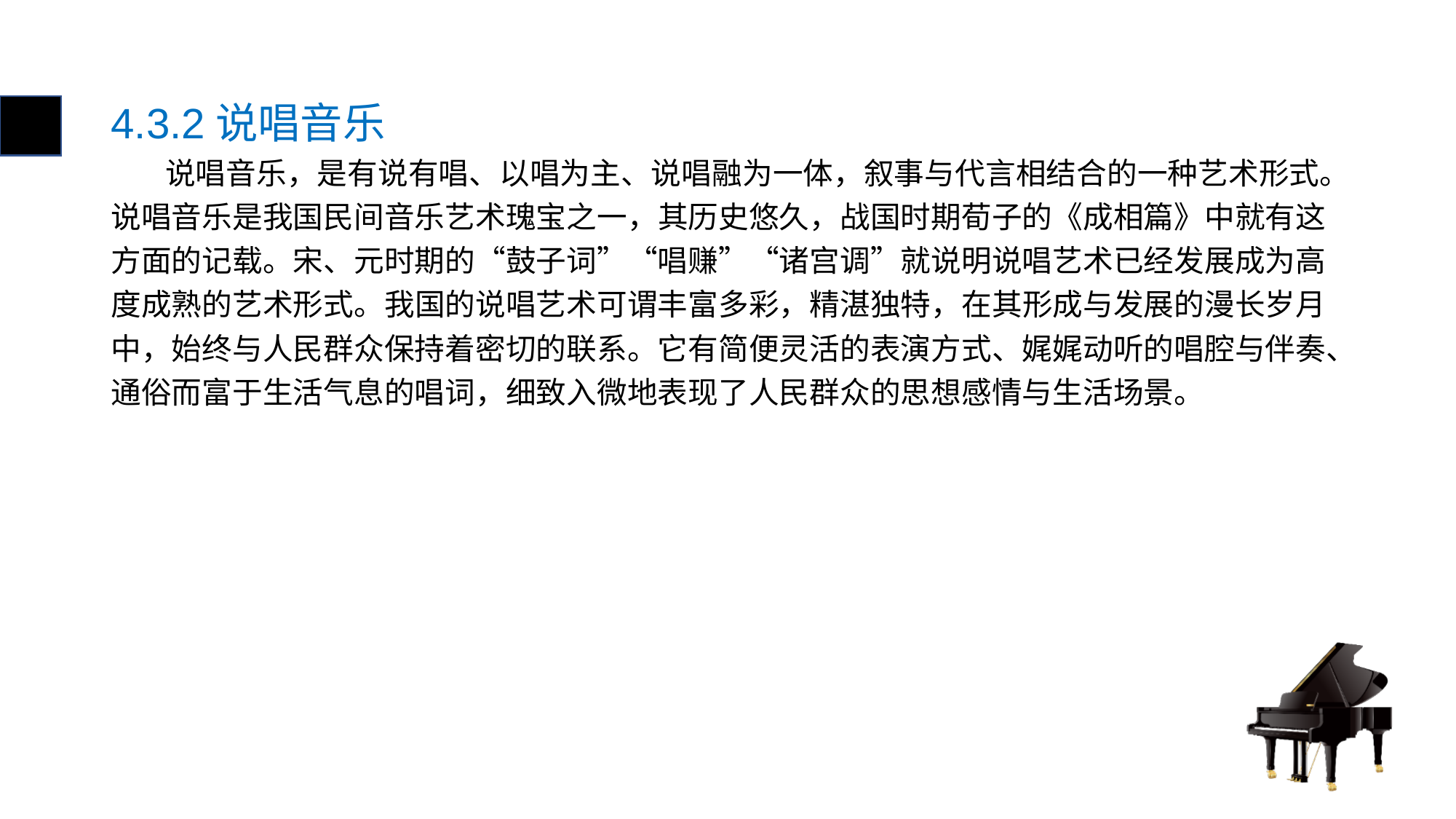

# 4.3.2说唱音乐
       说唱音乐，是有说有唱、以唱为主、说唱融为一体，叙事与代言相结合的一种艺术形式。说唱音乐是我国民间音乐艺术瑰宝之一，其历史悠久，战国时期荀子的《成相篇》中就有这方面的记载。宋、元时期的“鼓子词”“唱赚”“诸宫调”就说明说唱艺术已经发展成为高度成熟的艺术形式。我国的说唱艺术可谓丰富多彩，精湛独特，在其形成与发展的漫长岁月中，始终与人民群众保持着密切的联系。它有简便灵活的表演方式、娓娓动听的唱腔与伴奏、通俗而富于生活气息的唱词，细致入微地表现了人民群众的思想感情与生活场景。